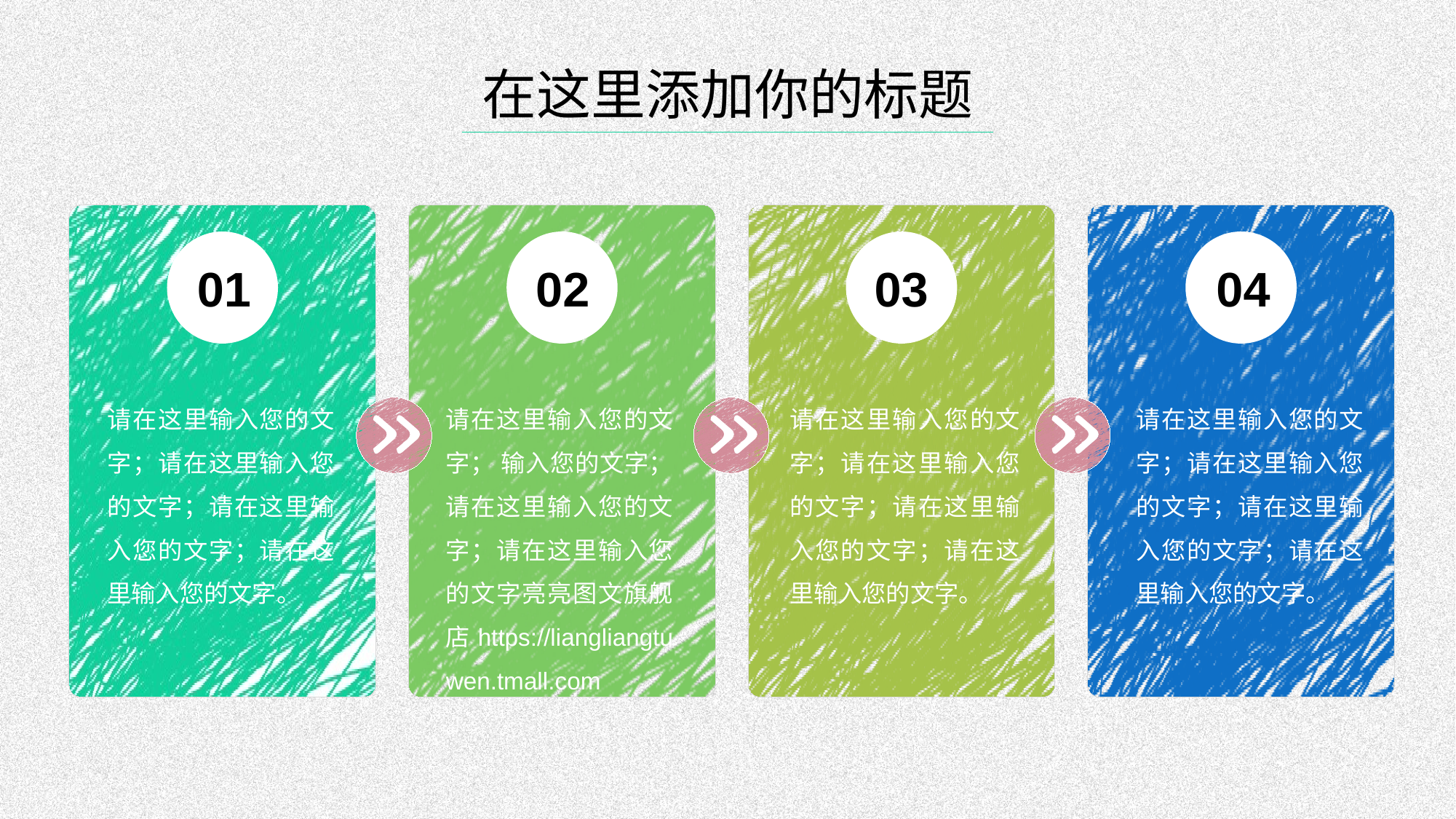

在这里添加你的标题

01

02

03

04
请在这里输入您的文字；请在这里输入您的文字；请在这里输入您的文字；请在这里输入您的文字。
请在这里输入您的文字； 输入您的文字；请在这里输入您的文字；请在这里输入您的文字亮亮图文旗舰店https://liangliangtuwen.tmall.com
。
请在这里输入您的文字；请在这里输入您的文字；请在这里输入您的文字；请在这里输入您的文字。
请在这里输入您的文字；请在这里输入您的文字；请在这里输入您的文字；请在这里输入您的文字。